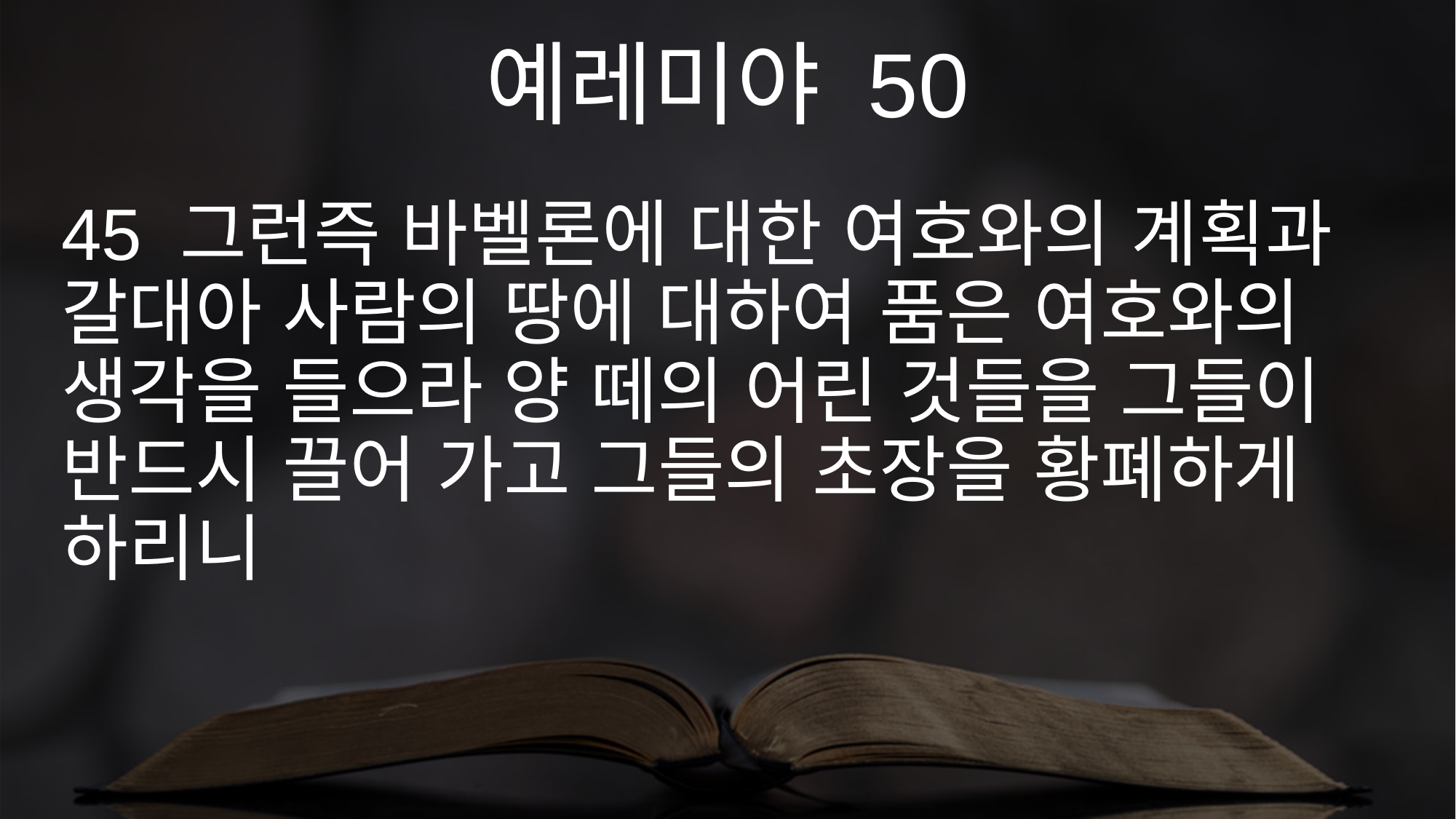

예레미야 50
45 그런즉 바벨론에 대한 여호와의 계획과 갈대아 사람의 땅에 대하여 품은 여호와의 생각을 들으라 양 떼의 어린 것들을 그들이 반드시 끌어 가고 그들의 초장을 황폐하게 하리니